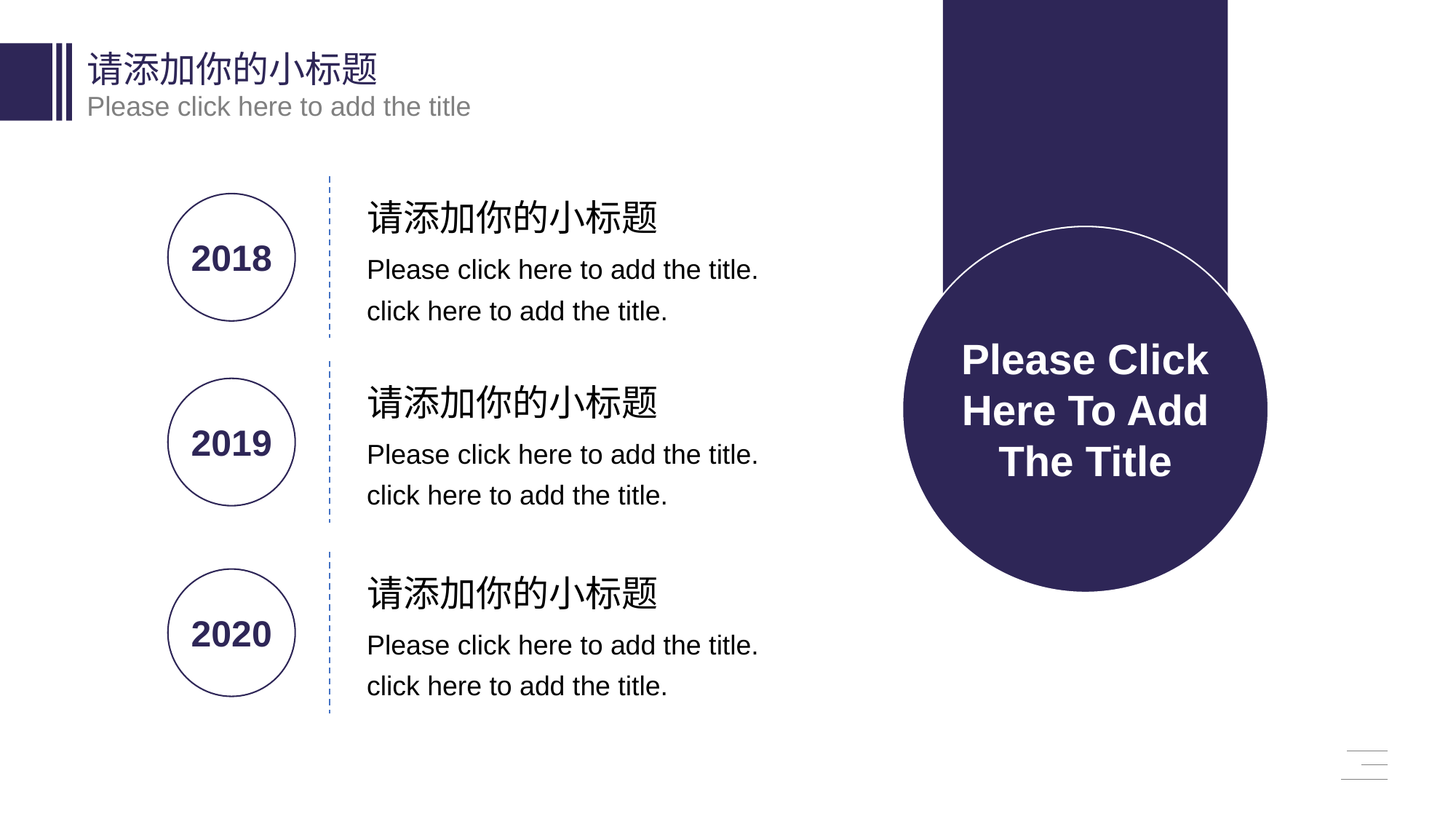

请添加你的小标题

Please click here to add the title
请添加你的小标题

2018
Please click here to add the title.  click here to add the title.
Please Click Here To Add The Title
请添加你的小标题

2019
Please click here to add the title.  click here to add the title.
请添加你的小标题

2020
Please click here to add the title.  click here to add the title.